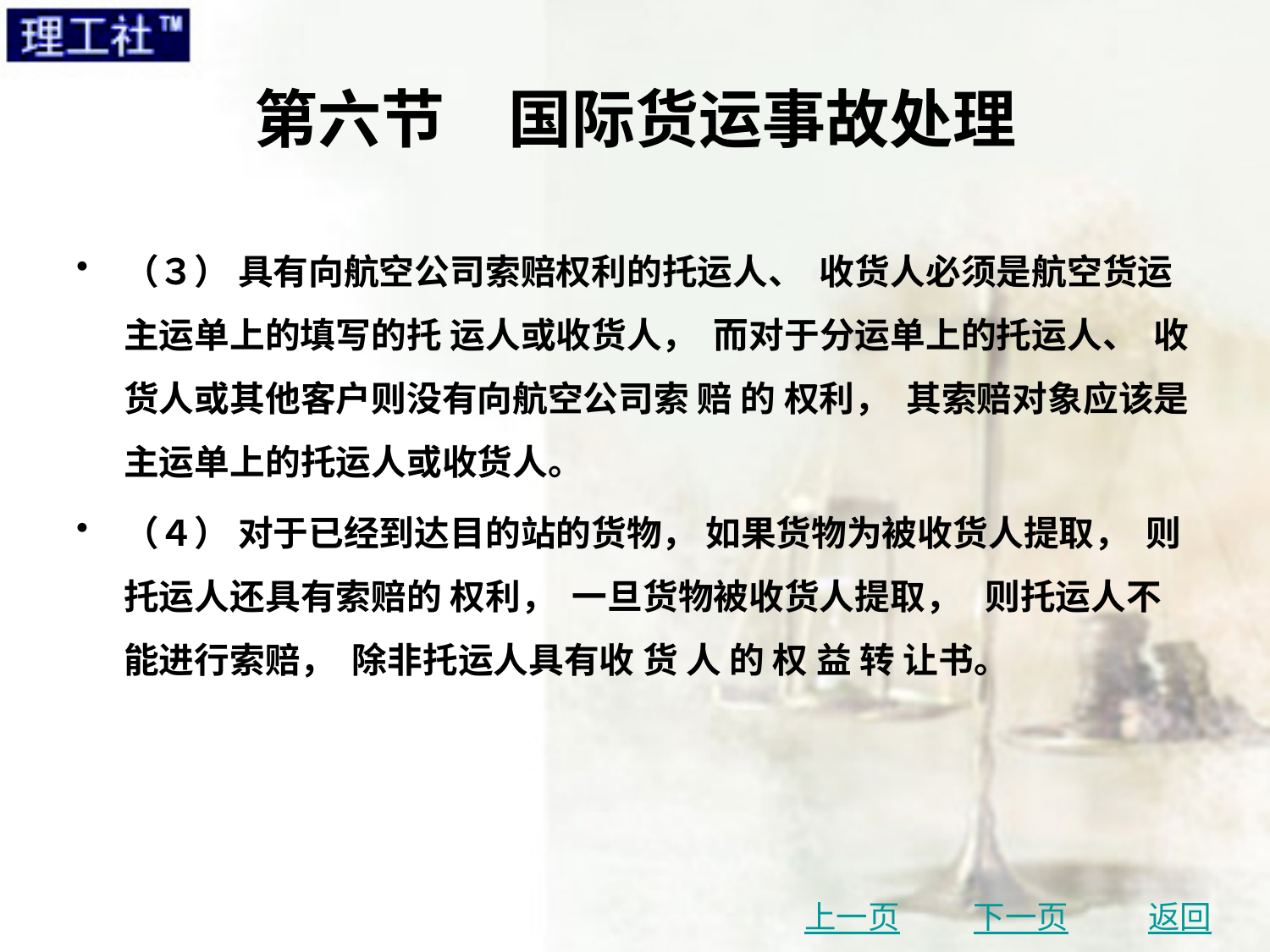

# 第六节　国际货运事故处理
（３） 具有向航空公司索赔权利的托运人、  收货人必须是航空货运主运单上的填写的托 运人或收货人，  而对于分运单上的托运人、  收货人或其他客户则没有向航空公司索 赔 的 权利，  其索赔对象应该是主运单上的托运人或收货人。
（４） 对于已经到达目的站的货物， 如果货物为被收货人提取，  则托运人还具有索赔的 权利，  一旦货物被收货人提取，   则托运人不能进行索赔，  除非托运人具有收 货 人 的 权 益 转 让书。

上一页
下一页
返回